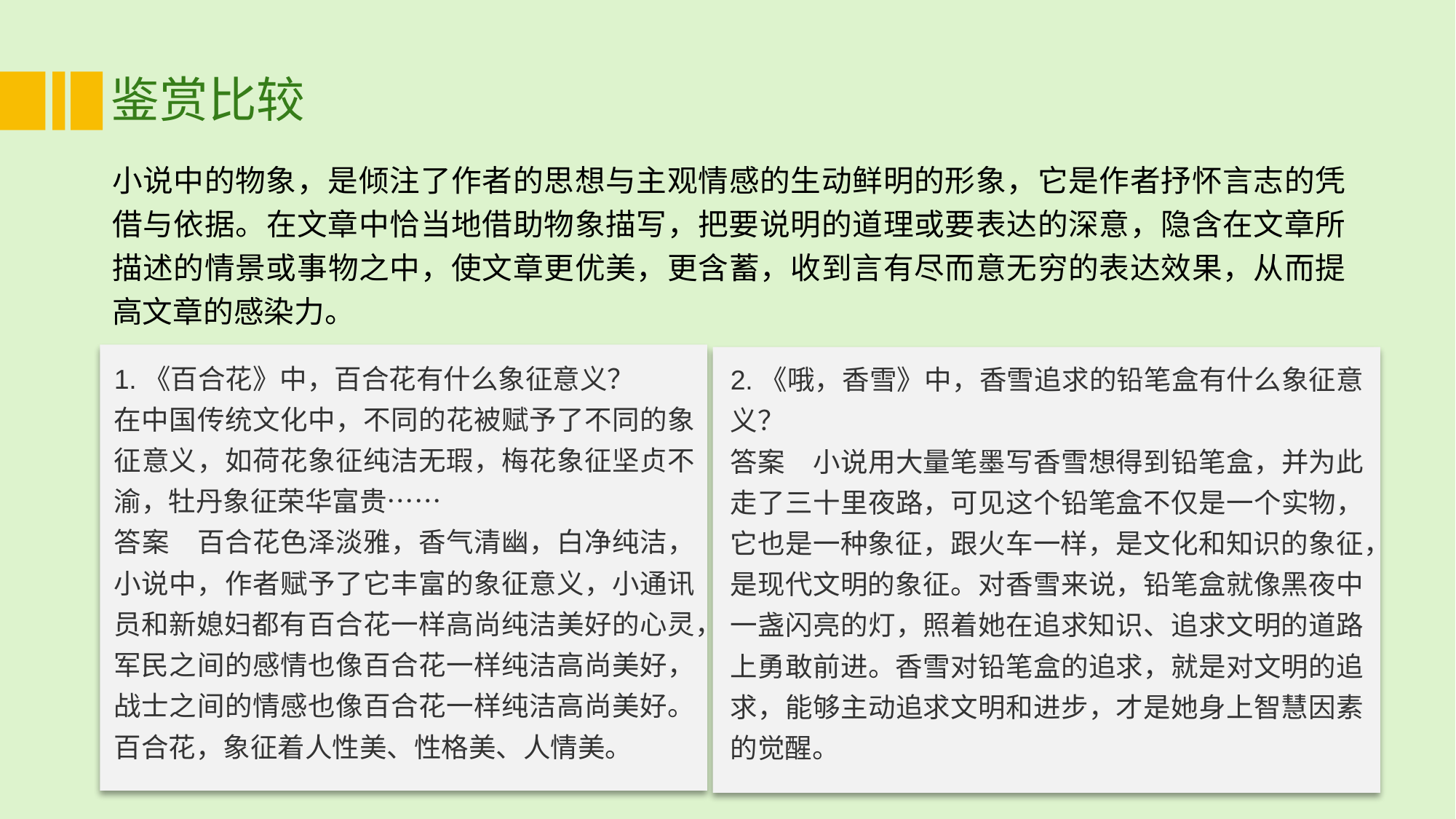

# 鉴赏比较
小说中的物象，是倾注了作者的思想与主观情感的生动鲜明的形象，它是作者抒怀言志的凭借与依据。在文章中恰当地借助物象描写，把要说明的道理或要表达的深意，隐含在文章所描述的情景或事物之中，使文章更优美，更含蓄，收到言有尽而意无穷的表达效果，从而提高文章的感染力。

1.《百合花》中，百合花有什么象征意义？
在中国传统文化中，不同的花被赋予了不同的象征意义，如荷花象征纯洁无瑕，梅花象征坚贞不渝，牡丹象征荣华富贵……
答案　百合花色泽淡雅，香气清幽，白净纯洁，小说中，作者赋予了它丰富的象征意义，小通讯员和新媳妇都有百合花一样高尚纯洁美好的心灵，军民之间的感情也像百合花一样纯洁高尚美好，战士之间的情感也像百合花一样纯洁高尚美好。百合花，象征着人性美、性格美、人情美。
2.《哦，香雪》中，香雪追求的铅笔盒有什么象征意义？
答案　小说用大量笔墨写香雪想得到铅笔盒，并为此走了三十里夜路，可见这个铅笔盒不仅是一个实物，它也是一种象征，跟火车一样，是文化和知识的象征，是现代文明的象征。对香雪来说，铅笔盒就像黑夜中一盏闪亮的灯，照着她在追求知识、追求文明的道路上勇敢前进。香雪对铅笔盒的追求，就是对文明的追求，能够主动追求文明和进步，才是她身上智慧因素的觉醒。